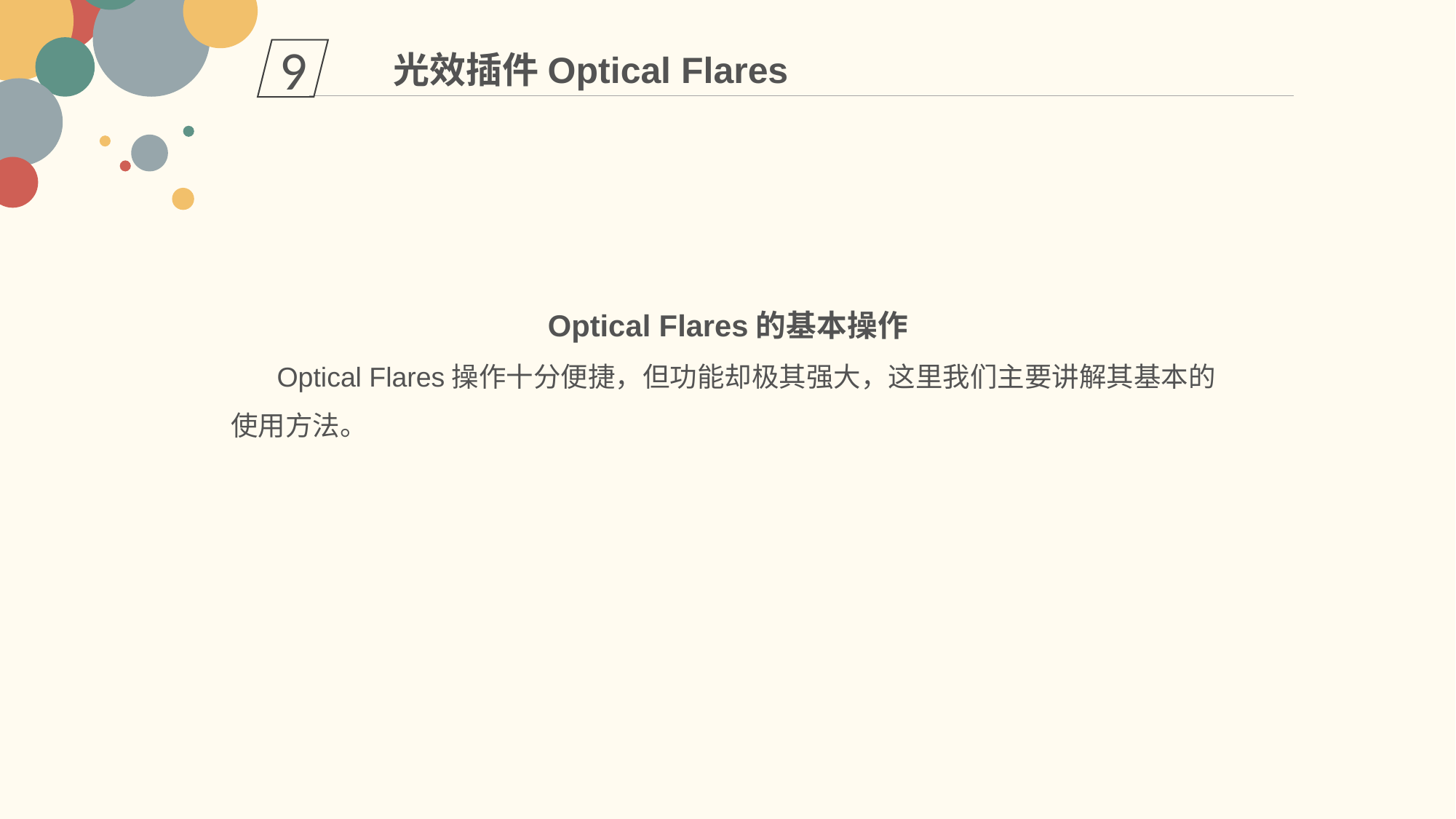

9
光效插件Optical Flares
Optical Flares的基本操作
      Optical Flares操作十分便捷，但功能却极其强大，这里我们主要讲解其基本的使用方法。